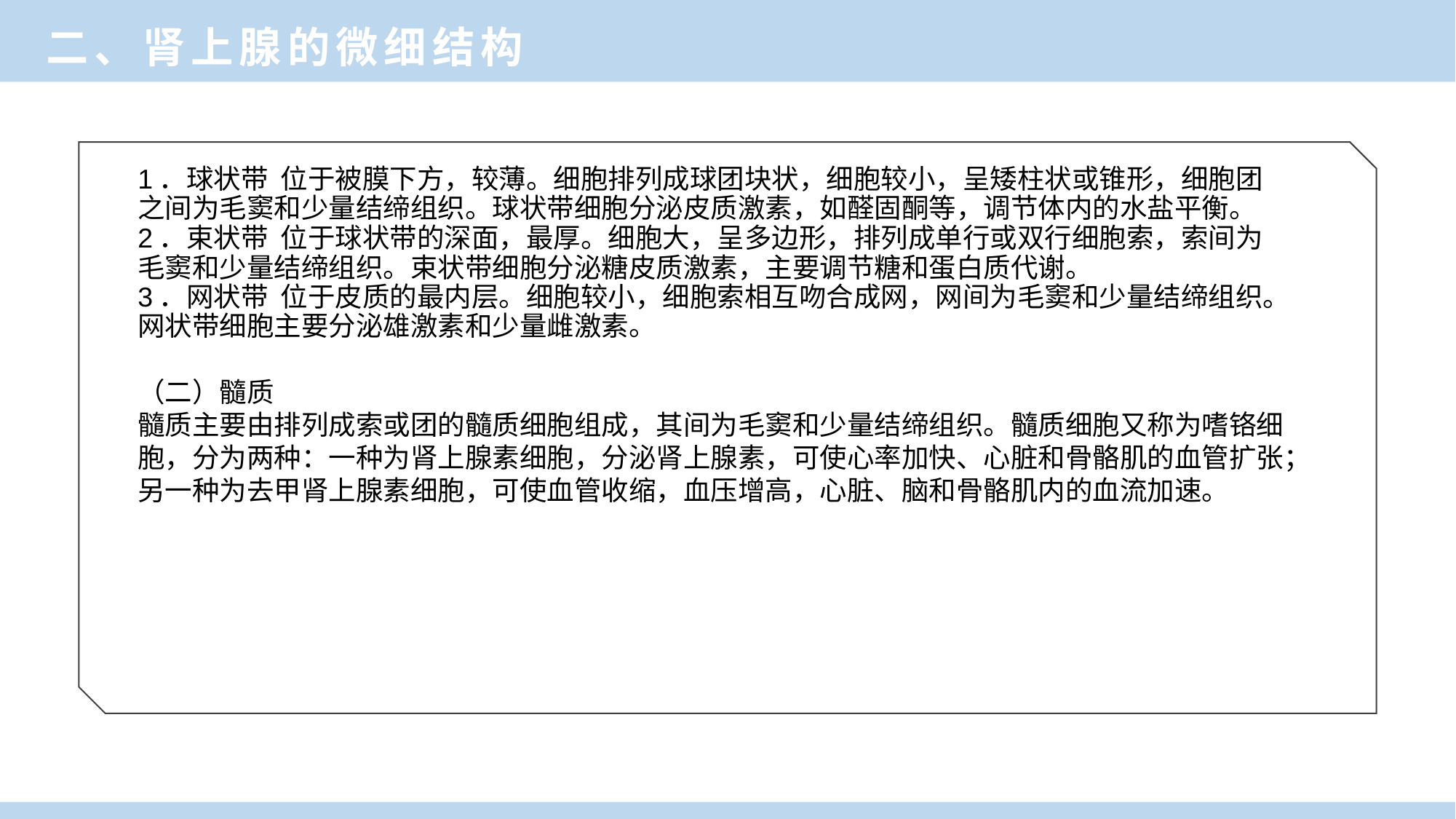

二、肾上腺的微细结构

1．球状带  位于被膜下方，较薄。细胞排列成球团块状，细胞较小，呈矮柱状或锥形，细胞团之间为毛窦和少量结缔组织。球状带细胞分泌皮质激素，如醛固酮等，调节体内的水盐平衡。
2．束状带  位于球状带的深面，最厚。细胞大，呈多边形，排列成单行或双行细胞索，索间为毛窦和少量结缔组织。束状带细胞分泌糖皮质激素，主要调节糖和蛋白质代谢。
3．网状带  位于皮质的最内层。细胞较小，细胞索相互吻合成网，网间为毛窦和少量结缔组织。网状带细胞主要分泌雄激素和少量雌激素。

（二）髓质
髓质主要由排列成索或团的髓质细胞组成，其间为毛窦和少量结缔组织。髓质细胞又称为嗜铬细胞，分为两种：一种为肾上腺素细胞，分泌肾上腺素，可使心率加快、心脏和骨骼肌的血管扩张；另一种为去甲肾上腺素细胞，可使血管收缩，血压增高，心脏、脑和骨骼肌内的血流加速。